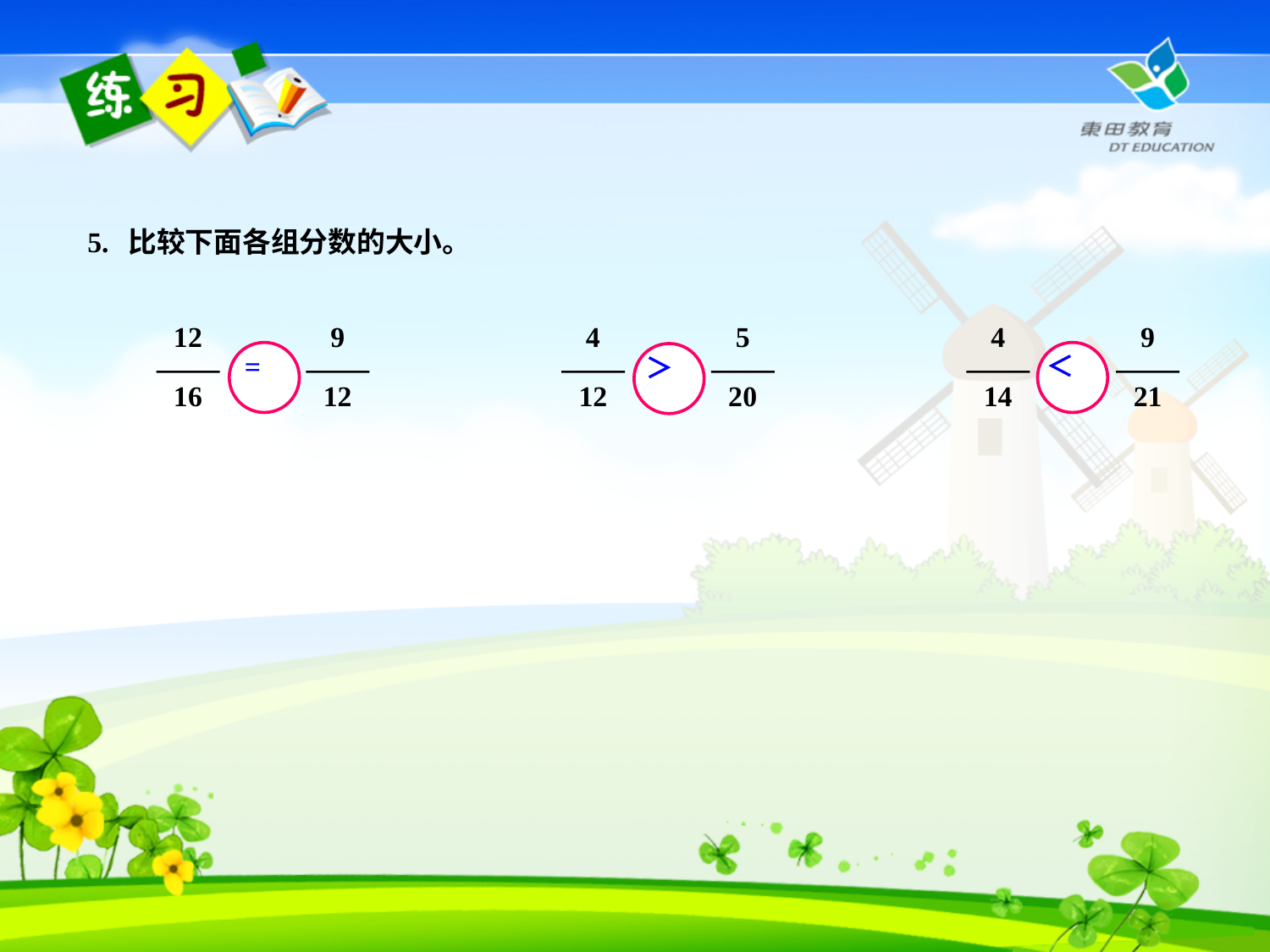

5. 比较下面各组分数的大小。
12
16

9
12

和
4
12

5
20

和
4
14

9
21

和
 =

＜

＞